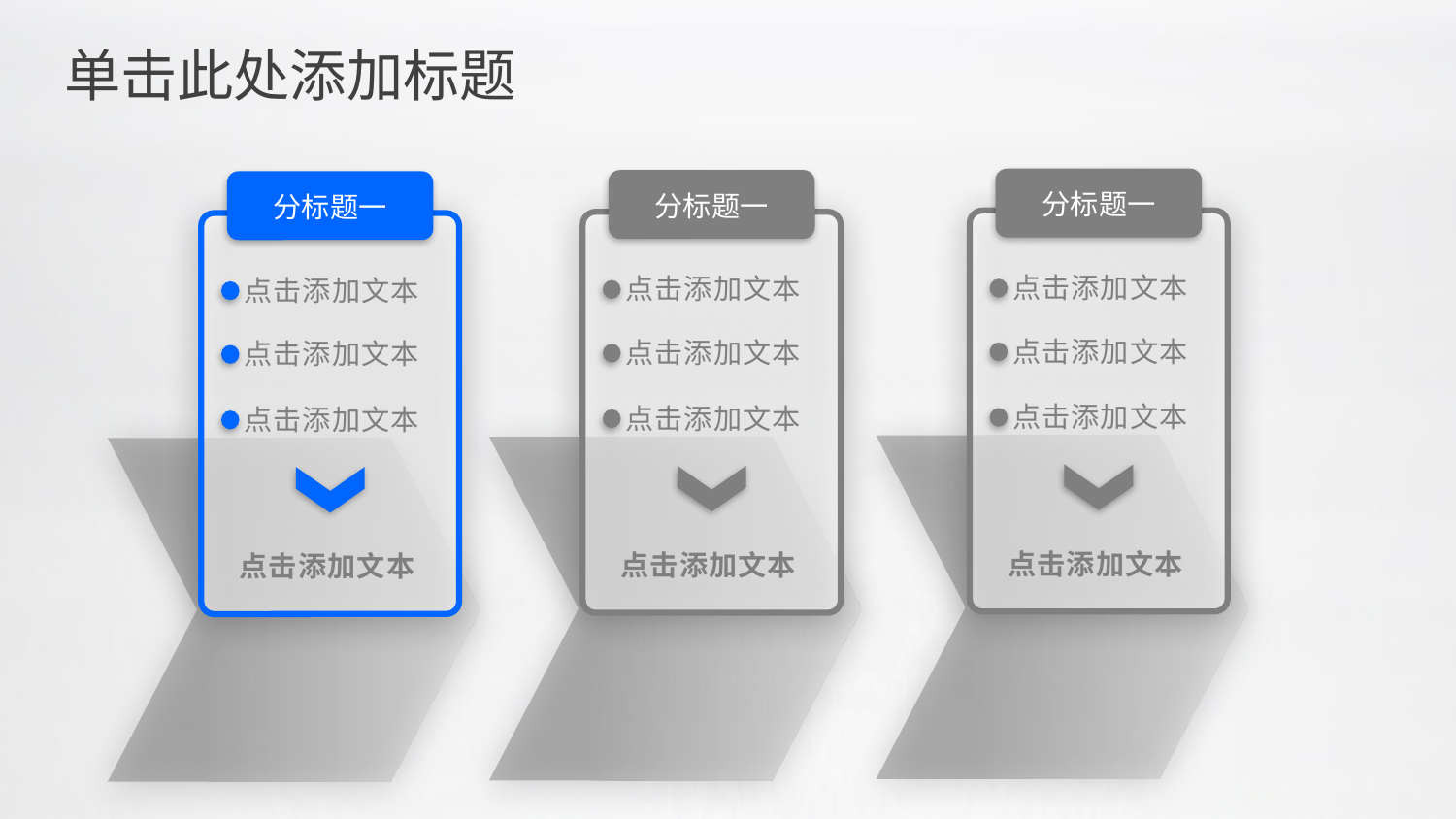

单击此处添加标题

分标题一

分标题一

分标题一

点击添加文本

点击添加文本

点击添加文本

点击添加文本

点击添加文本

点击添加文本

点击添加文本

点击添加文本

点击添加文本

点击添加文本
点击添加文本
点击添加文本